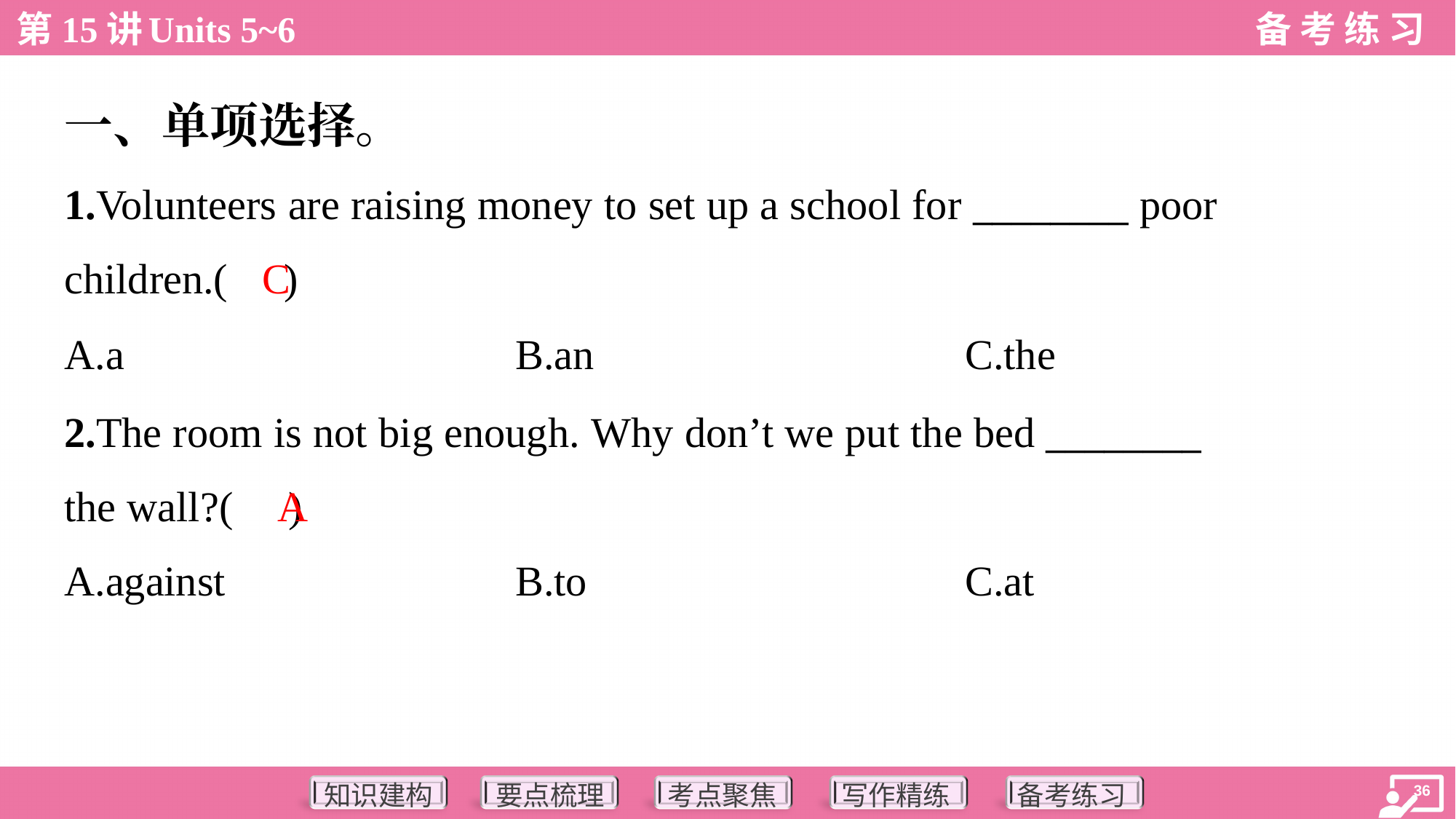

一、单项选择。
1.Volunteers are raising money to set up a school for ________ poor
children.(     )
C
A.a	B.an	C.the
2.The room is not big enough. Why don’t we put the bed ________
the wall?(     )
A
A.against	B.to	C.at